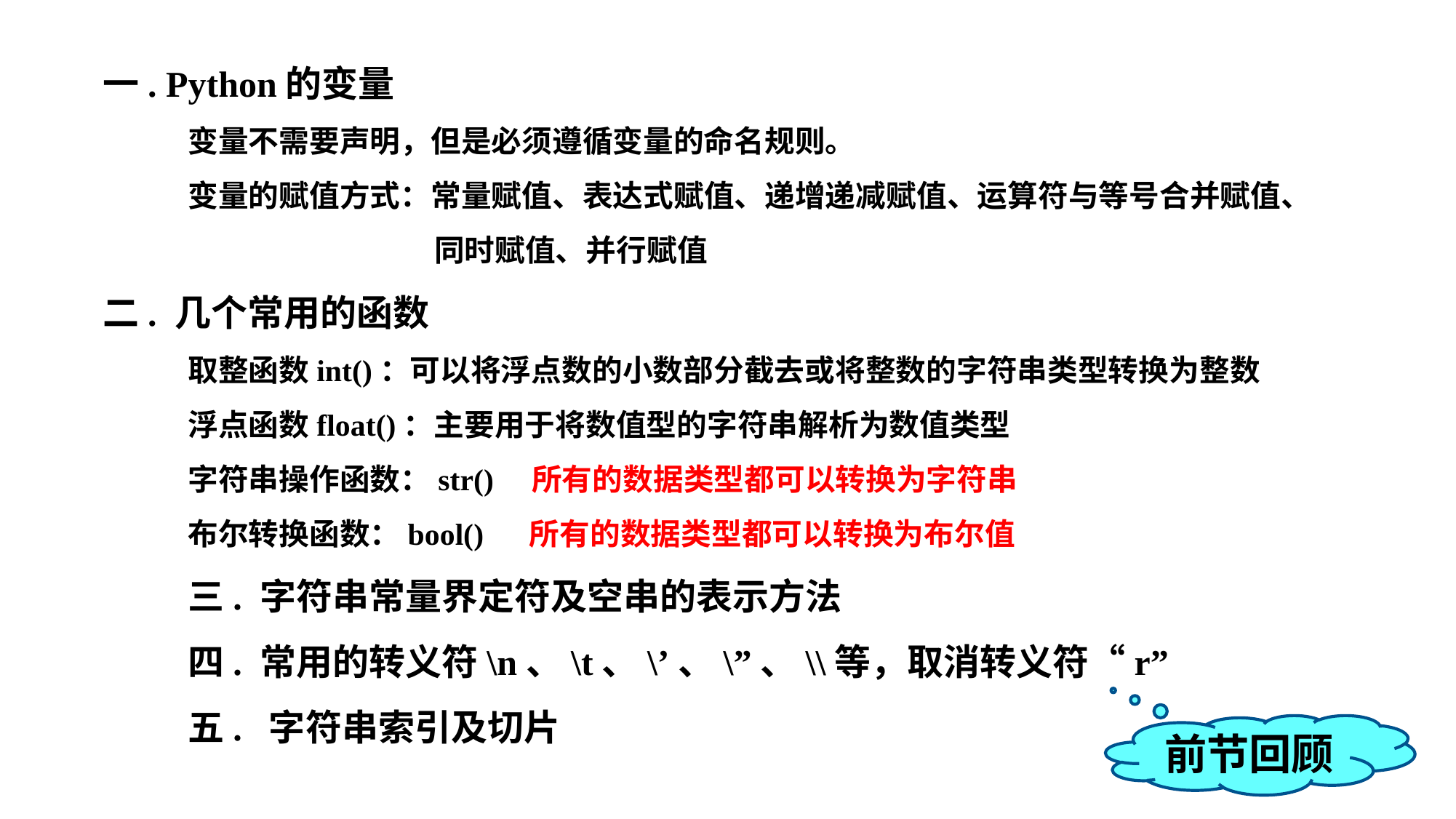

一. Python的变量
变量不需要声明，但是必须遵循变量的命名规则。
变量的赋值方式：常量赋值、表达式赋值、递增递减赋值、运算符与等号合并赋值、同时赋值、并行赋值
二. 几个常用的函数
取整函数int()：可以将浮点数的小数部分截去或将整数的字符串类型转换为整数
浮点函数float()：主要用于将数值型的字符串解析为数值类型
字符串操作函数：str()    所有的数据类型都可以转换为字符串
布尔转换函数：bool()     所有的数据类型都可以转换为布尔值
三. 字符串常量界定符及空串的表示方法
四. 常用的转义符\n、\t、\’、\”、\\等，取消转义符“r”
五.  字符串索引及切片
前节回顾